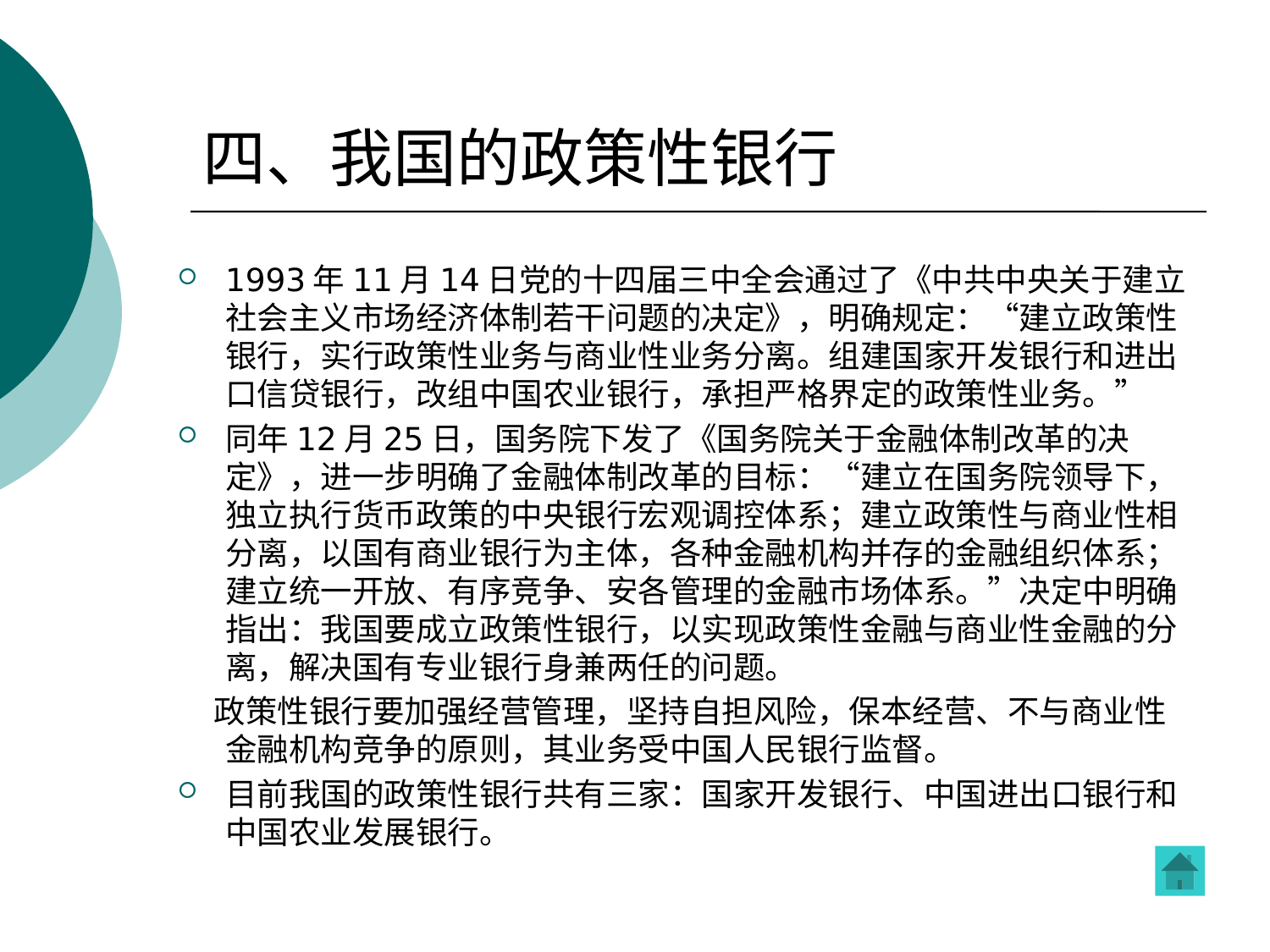

# 四、我国的政策性银行
1993年11月14日党的十四届三中全会通过了《中共中央关于建立社会主义市场经济体制若干问题的决定》，明确规定：“建立政策性银行，实行政策性业务与商业性业务分离。组建国家开发银行和进出口信贷银行，改组中国农业银行，承担严格界定的政策性业务。”
同年12月25日，国务院下发了《国务院关于金融体制改革的决定》，进一步明确了金融体制改革的目标：“建立在国务院领导下，独立执行货币政策的中央银行宏观调控体系；建立政策性与商业性相分离，以国有商业银行为主体，各种金融机构并存的金融组织体系；建立统一开放、有序竞争、安各管理的金融市场体系。”决定中明确指出：我国要成立政策性银行，以实现政策性金融与商业性金融的分离，解决国有专业银行身兼两任的问题。
    政策性银行要加强经营管理，坚持自担风险，保本经营、不与商业性金融机构竞争的原则，其业务受中国人民银行监督。
目前我国的政策性银行共有三家：国家开发银行、中国进出口银行和中国农业发展银行。